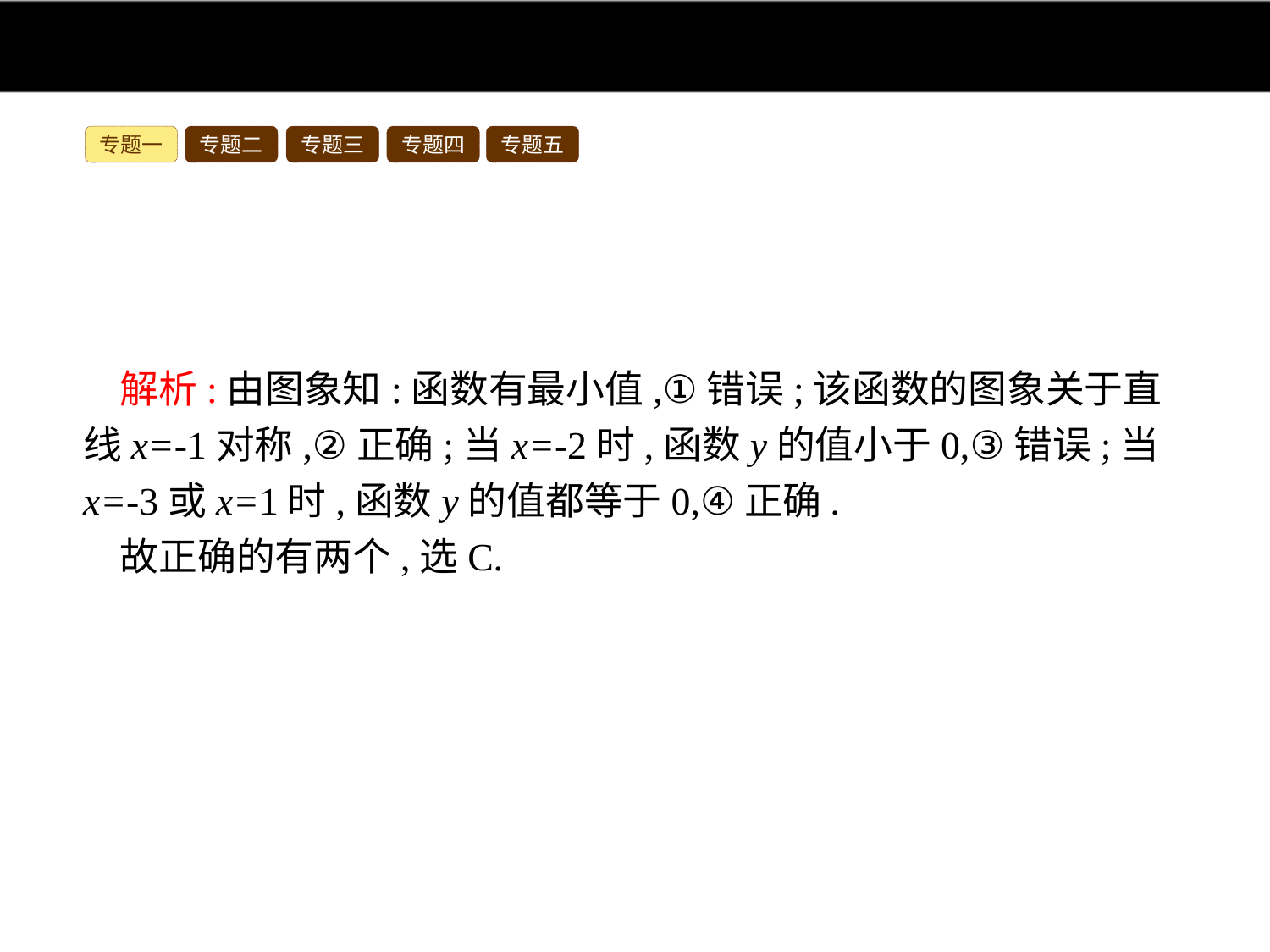

专题一
专题二
专题三
专题四
专题五
解析:由图象知:函数有最小值,①错误;该函数的图象关于直线x=-1对称,②正确;当x=-2时,函数y的值小于0,③错误;当x=-3或x=1时,函数y的值都等于0,④正确.
故正确的有两个,选C.
答案:C